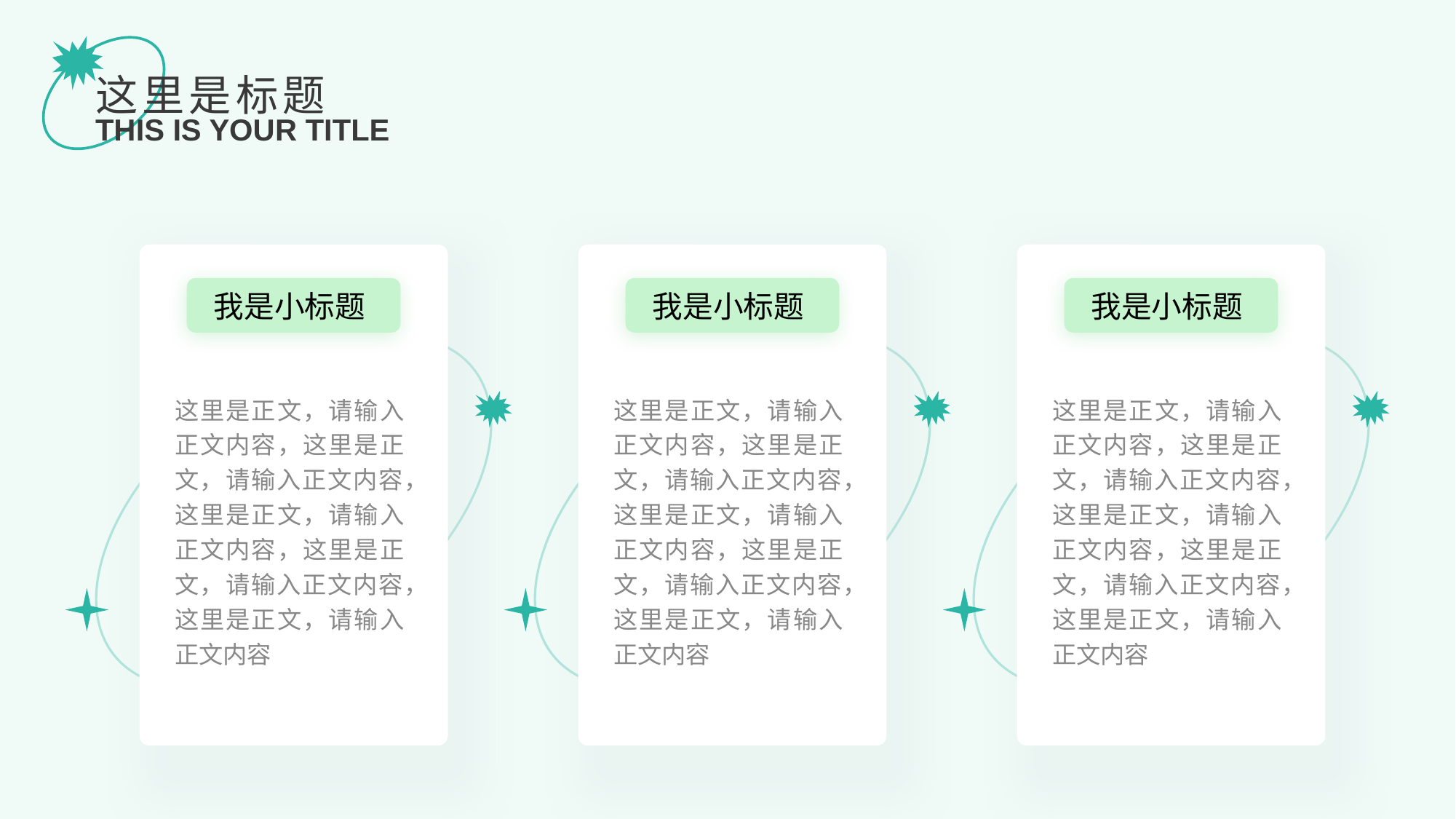

这里是标题
THIS IS YOUR TITLE

我是小标题
我是小标题
我是小标题
这里是正文，请输入正文内容，这里是正文，请输入正文内容，这里是正文，请输入正文内容，这里是正文，请输入正文内容，这里是正文，请输入正文内容
这里是正文，请输入正文内容，这里是正文，请输入正文内容，这里是正文，请输入正文内容，这里是正文，请输入正文内容，这里是正文，请输入正文内容
这里是正文，请输入正文内容，这里是正文，请输入正文内容，这里是正文，请输入正文内容，这里是正文，请输入正文内容，这里是正文，请输入正文内容